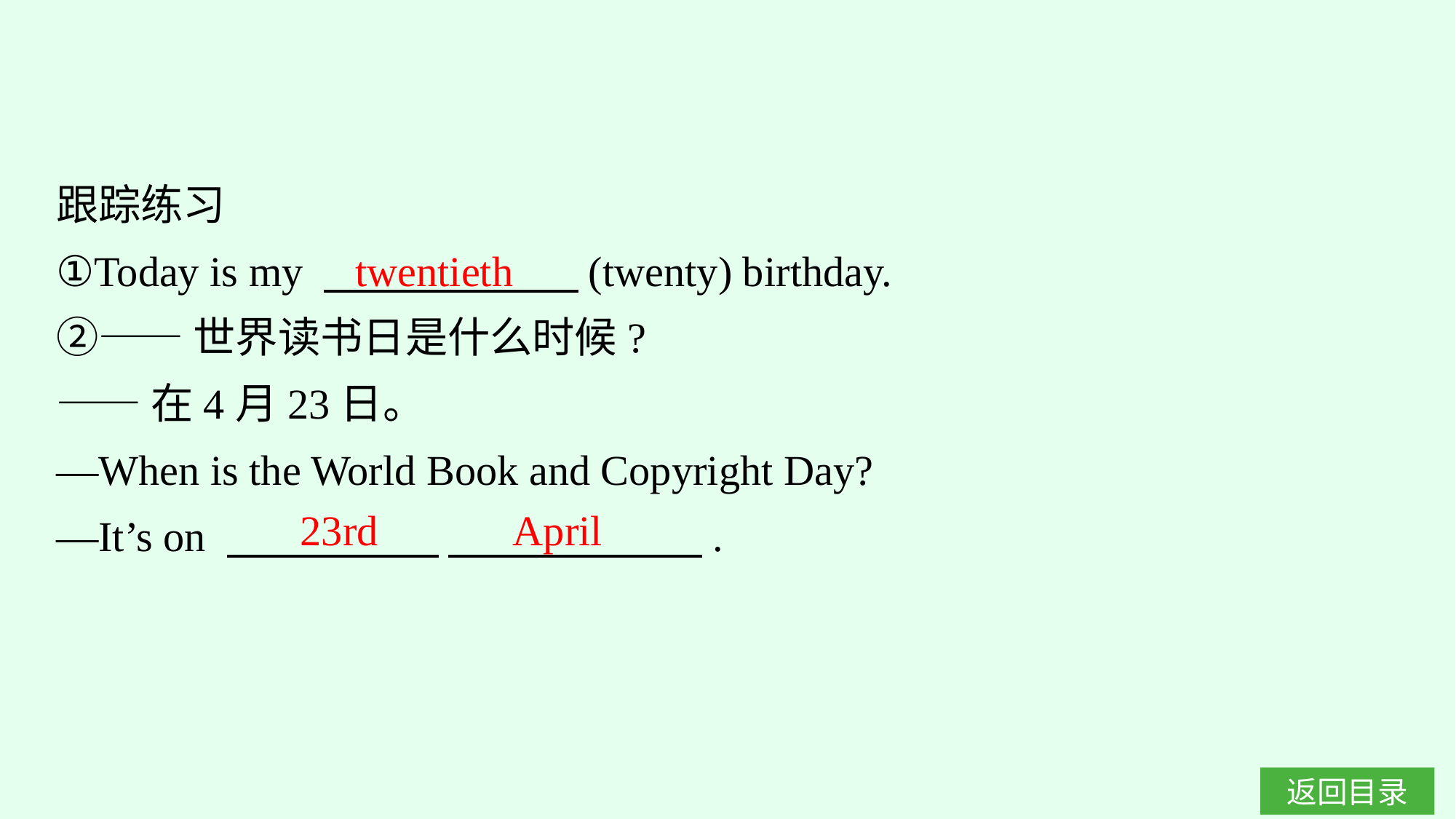

跟踪练习
①Today is my 　　　　　　(twenty) birthday.
②——世界读书日是什么时候?
——在4月23日。
—When is the World Book and Copyright Day?
—It’s on 　　　　　 　　　　　　.
twentieth
23rd             April